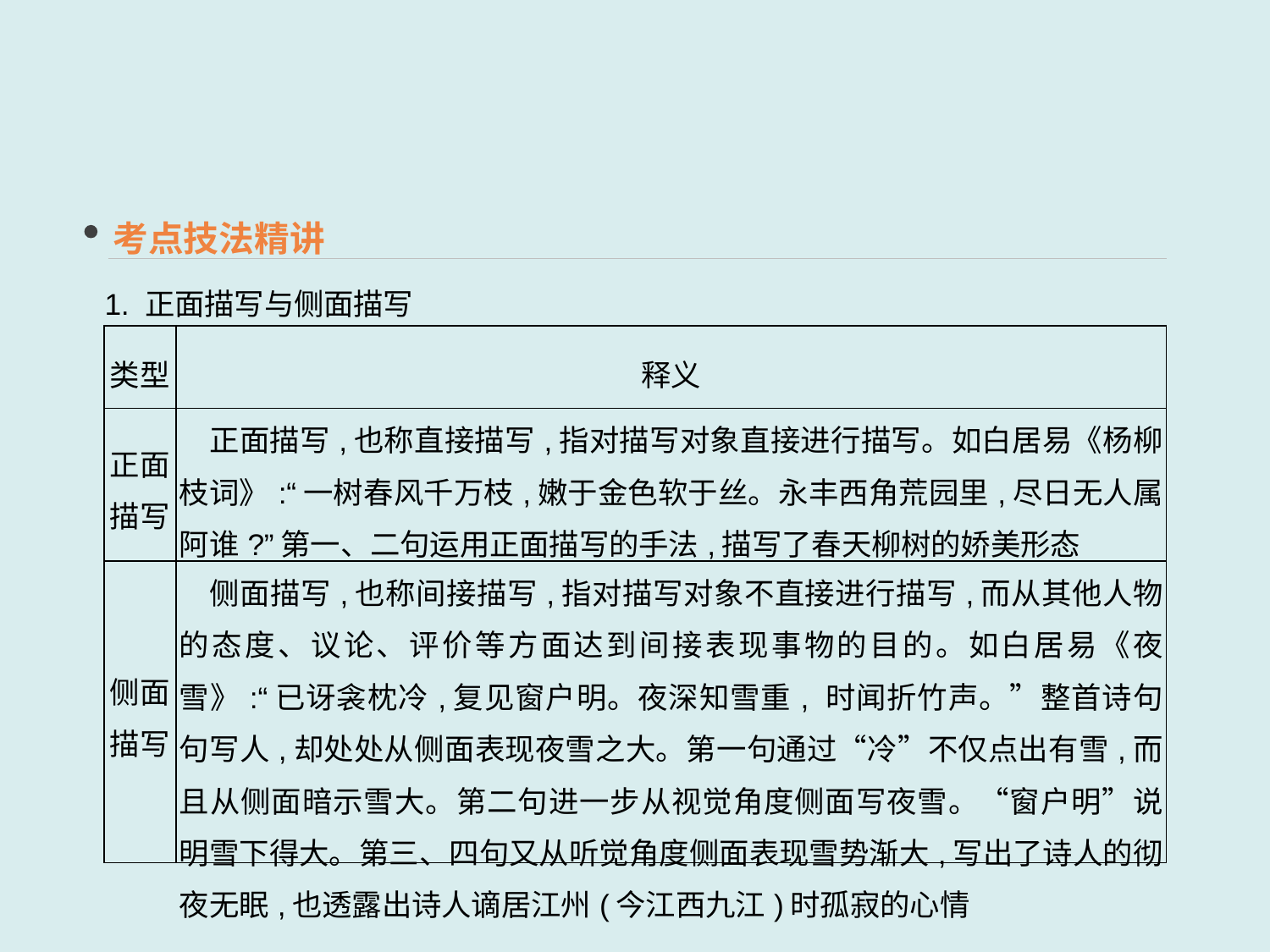

考点技法精讲

1. 正面描写与侧面描写
| 类型 | 释义 |
| --- | --- |
| 正面 描写 | 正面描写,也称直接描写,指对描写对象直接进行描写。如白居易《杨柳枝词》:“一树春风千万枝,嫩于金色软于丝。永丰西角荒园里,尽日无人属阿谁?”第一、二句运用正面描写的手法,描写了春天柳树的娇美形态 |
| 侧面 描写 | 侧面描写,也称间接描写,指对描写对象不直接进行描写,而从其他人物的态度、议论、评价等方面达到间接表现事物的目的。如白居易《夜雪》:“已讶衾枕冷,复见窗户明。夜深知雪重, 时闻折竹声。”整首诗句句写人,却处处从侧面表现夜雪之大。第一句通过“冷”不仅点出有雪,而且从侧面暗示雪大。第二句进一步从视觉角度侧面写夜雪。“窗户明”说明雪下得大。第三、四句又从听觉角度侧面表现雪势渐大,写出了诗人的彻夜无眠,也透露出诗人谪居江州(今江西九江)时孤寂的心情 |